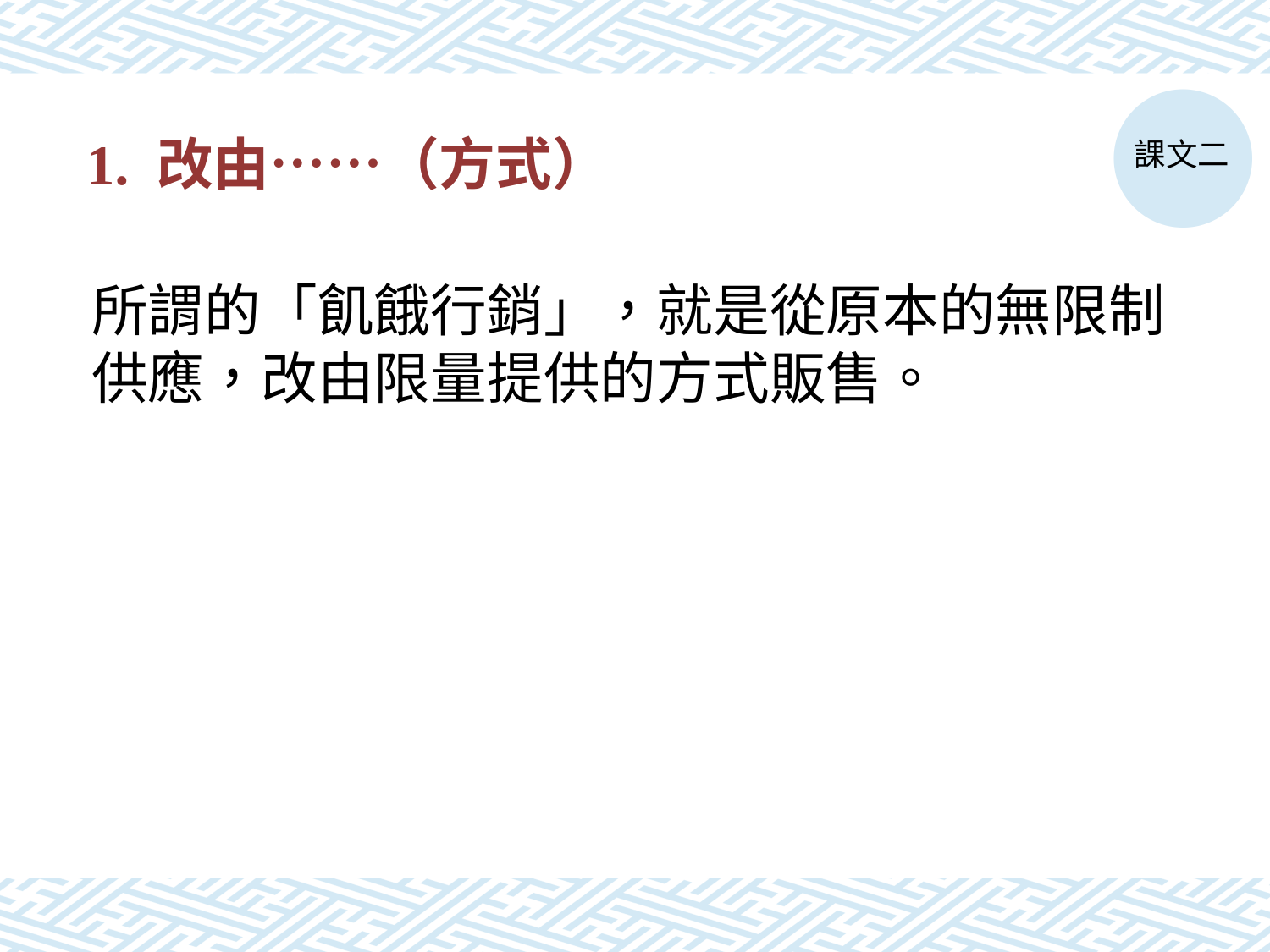

課文二
# 1. 改由……（方式）
所謂的「飢餓行銷」，就是從原本的無限制供應，改由限量提供的方式販售。